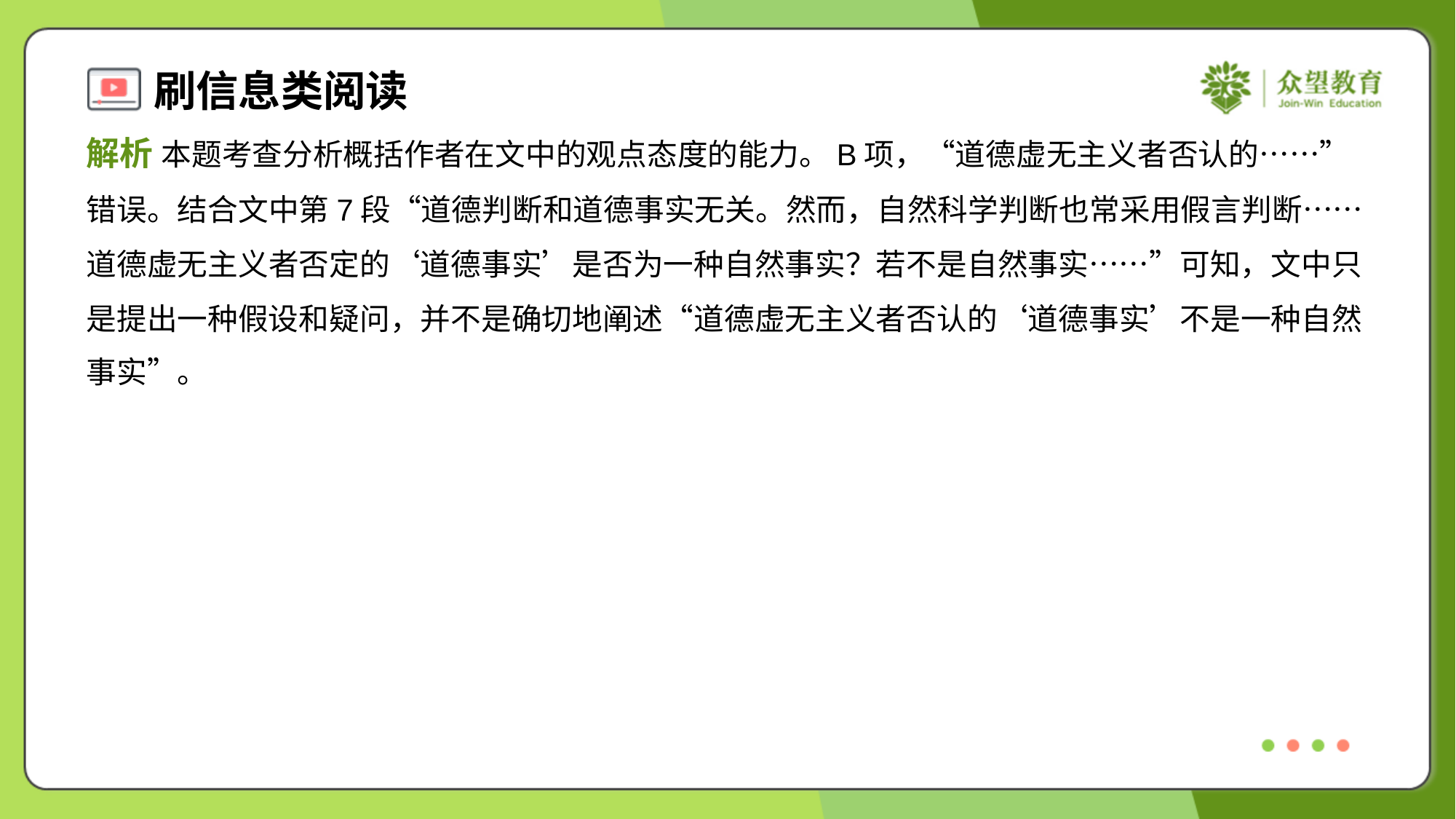

解析 本题考查分析概括作者在文中的观点态度的能力。B项，“道德虚无主义者否认的……”
错误。结合文中第7段“道德判断和道德事实无关。然而，自然科学判断也常采用假言判断……
道德虚无主义者否定的‘道德事实’是否为一种自然事实？若不是自然事实……”可知，文中只
是提出一种假设和疑问，并不是确切地阐述“道德虚无主义者否认的‘道德事实’不是一种自然
事实”。